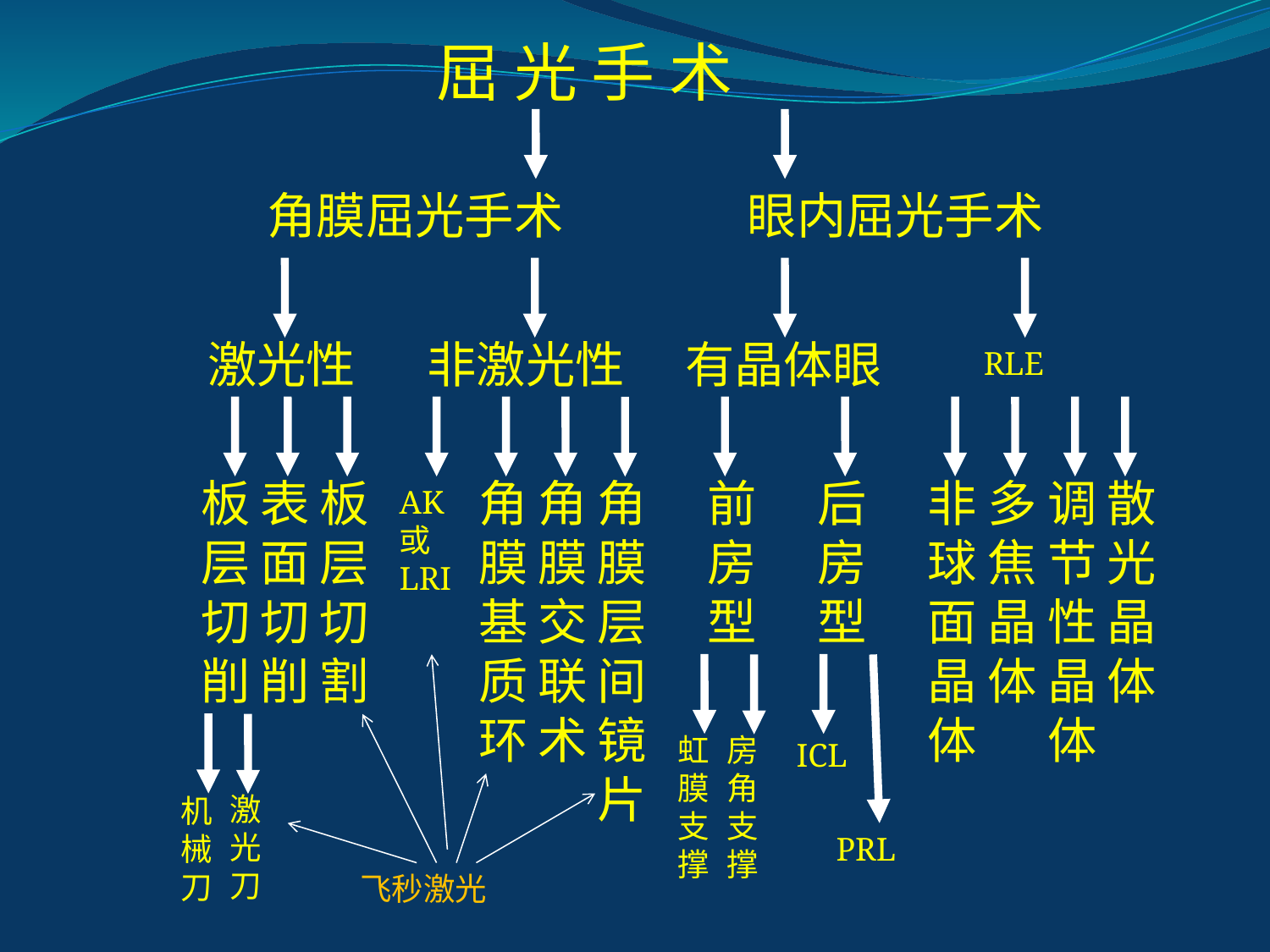

# 屈 光 手 术

角膜屈光手术
眼内屈光手术

激光性
非激光性
有晶体眼
RLE

板层
切
削
表
面
切
削
板层
切
割
角膜基质环
角膜交联术
角膜层间镜片
前房型
后房型
非球面晶体
多焦晶体
调节性晶体
散光晶体
AK
或LRI

虹膜支撑
房角支撑
ICL
激光刀
机械刀
PRL
飞秒激光